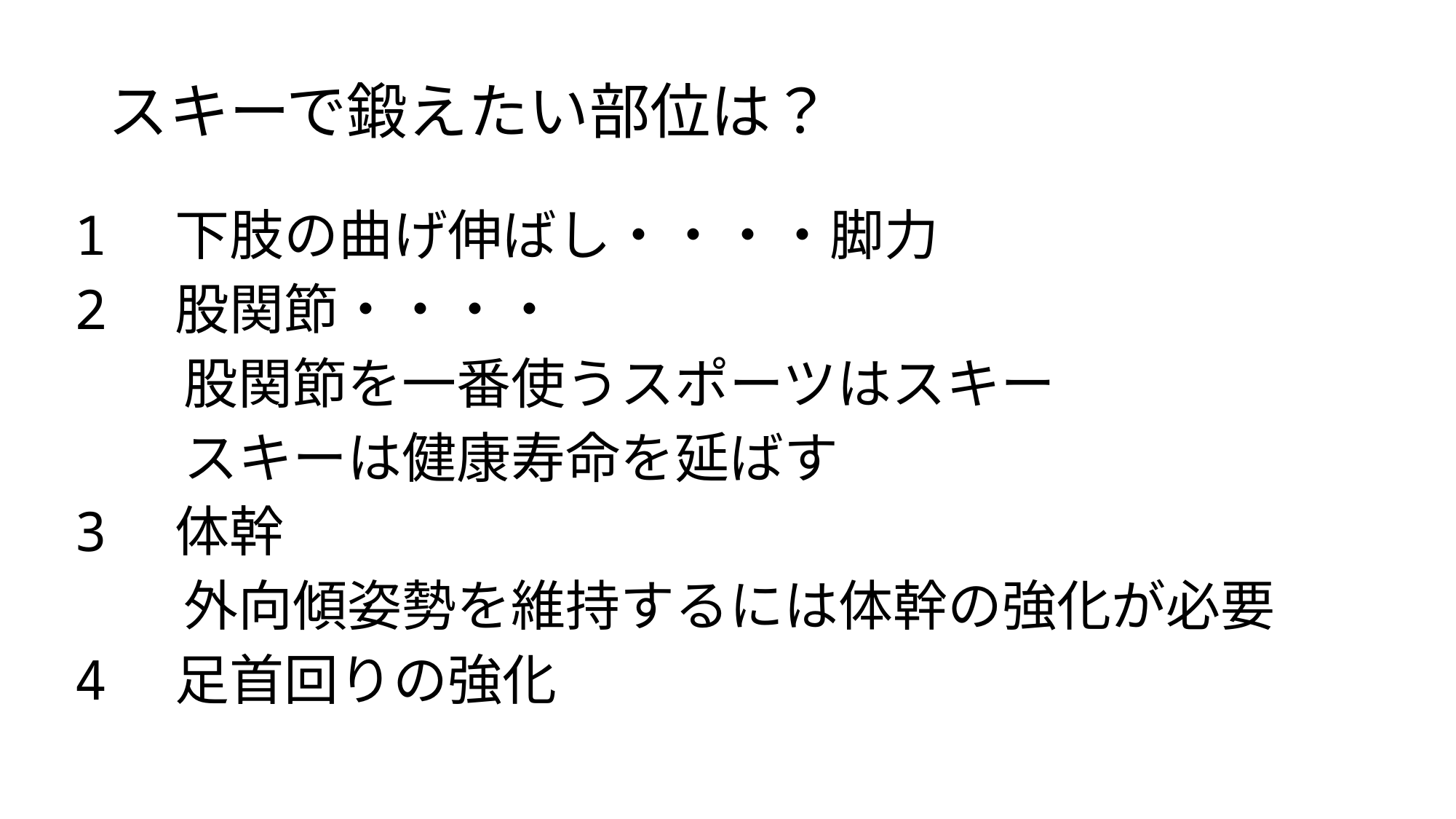

# スキーで鍛えたい部位は？
1　下肢の曲げ伸ばし・・・・脚力
2　股関節・・・・
　　股関節を一番使うスポーツはスキー
　　スキーは健康寿命を延ばす
3　体幹
　　外向傾姿勢を維持するには体幹の強化が必要
4　足首回りの強化